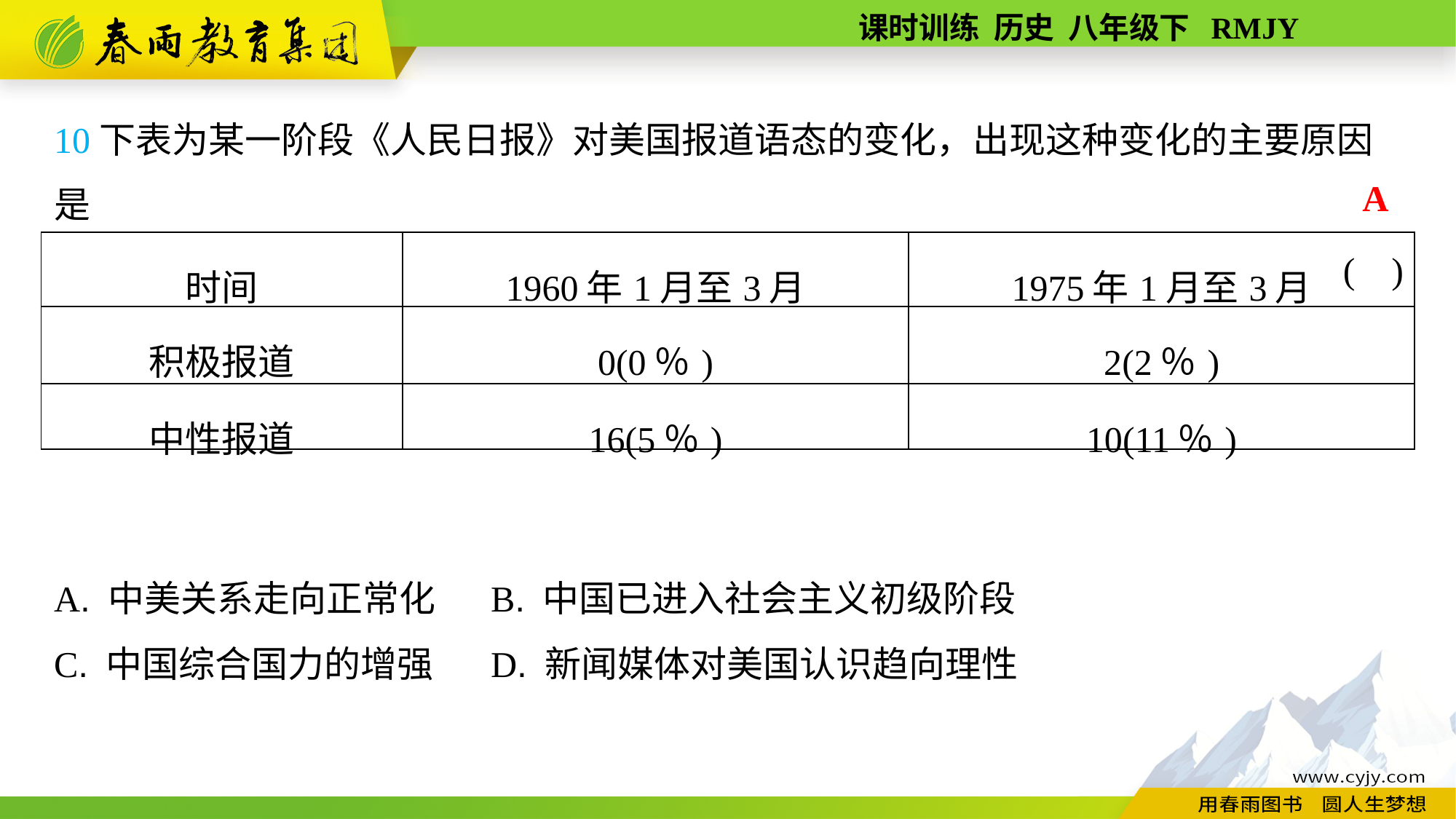

10下表为某一阶段《人民日报》对美国报道语态的变化，出现这种变化的主要原因是
(    )

A. 中美关系走向正常化	B. 中国已进入社会主义初级阶段
C. 中国综合国力的增强	D. 新闻媒体对美国认识趋向理性
A
| 时间 | 1960年1月至3月 | 1975年1月至3月 |
| --- | --- | --- |
| 积极报道 | 0(0％) | 2(2％) |
| 中性报道 | 16(5％) | 10(11％) |